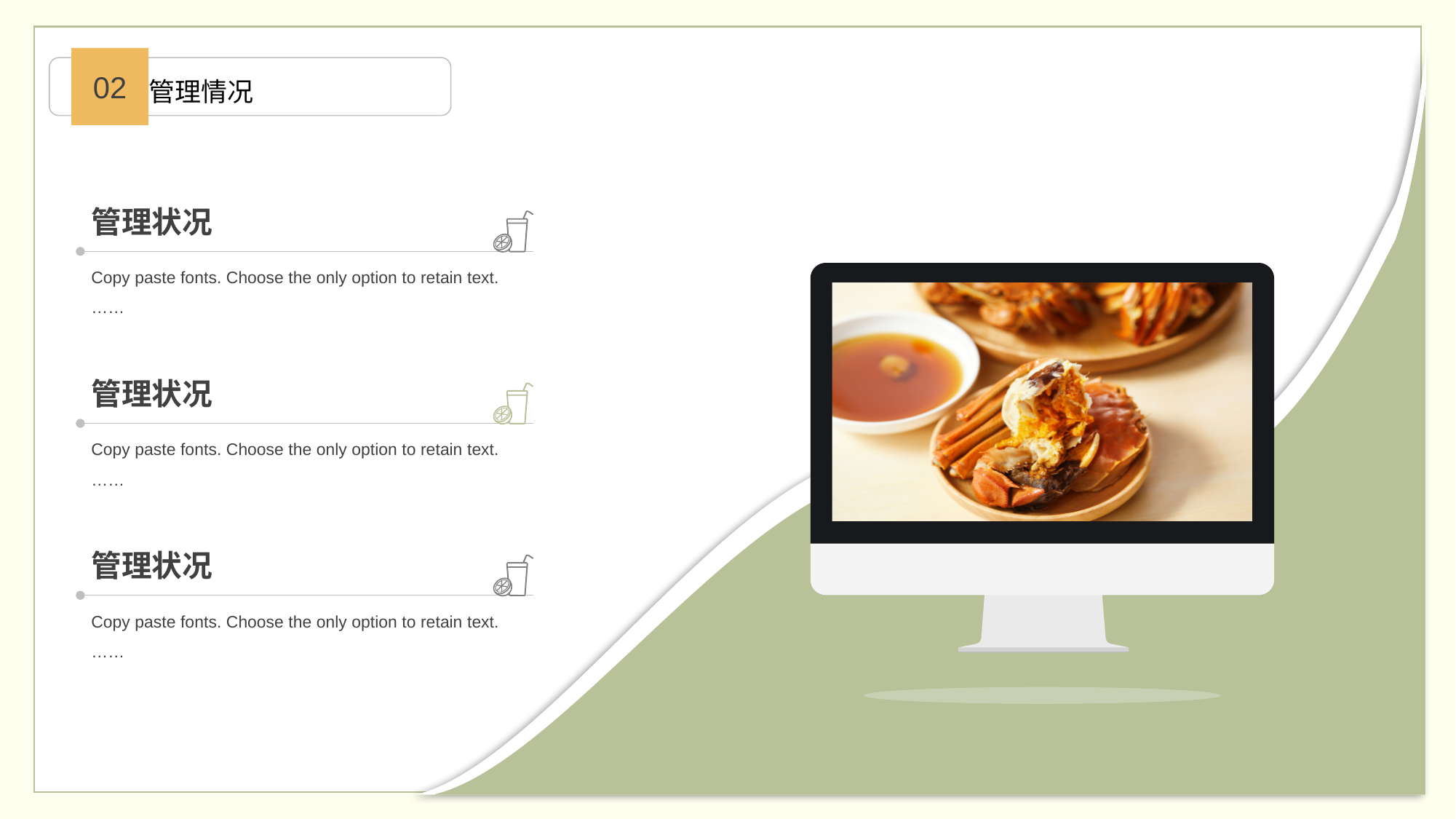

管理状况

Copy paste fonts. Choose the only option to retain text.
……

管理状况

Copy paste fonts. Choose the only option to retain text.
……
管理状况

Copy paste fonts. Choose the only option to retain text.
……
02
              管理情况